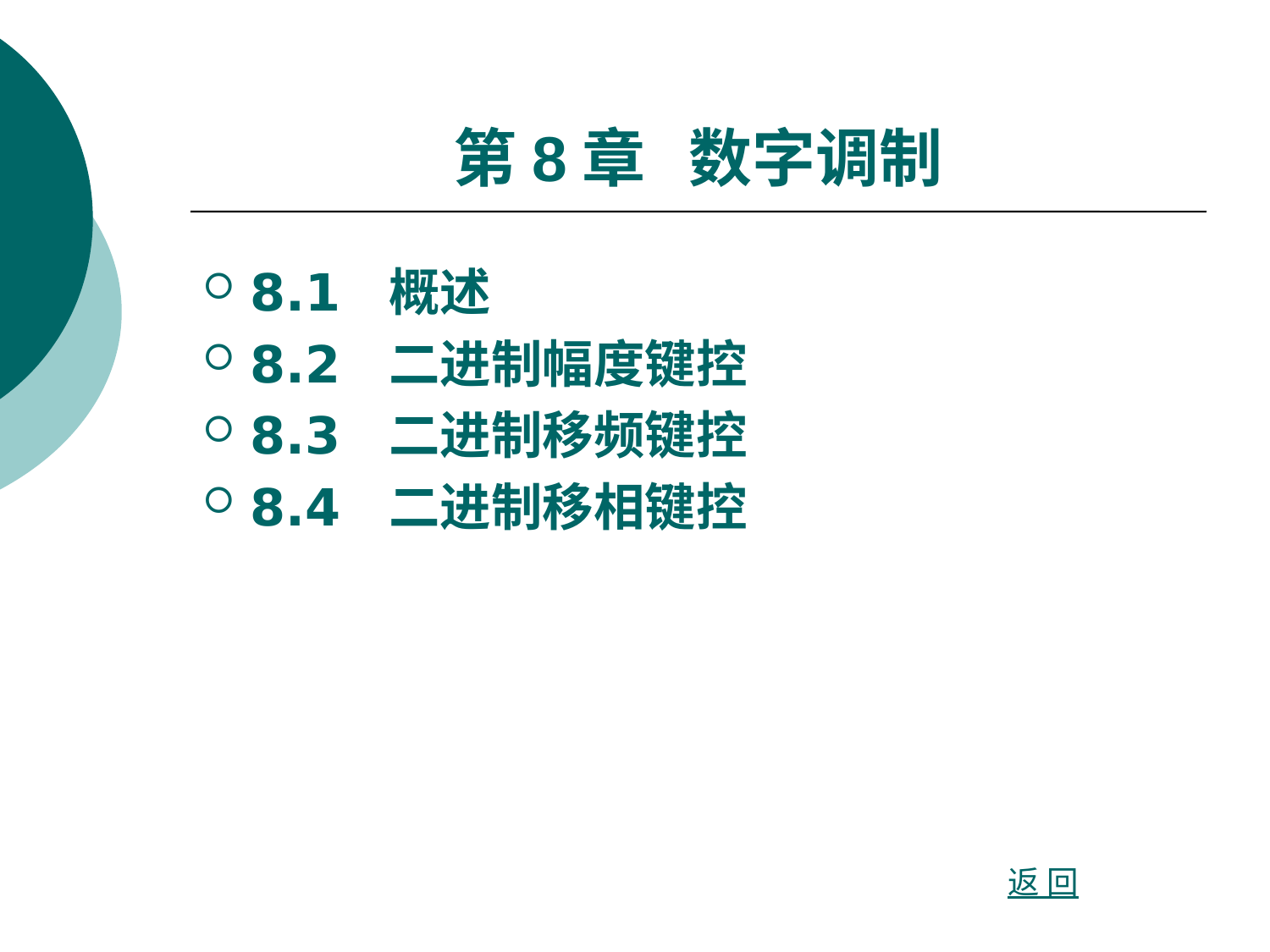

# 第8章   数字调制
8.1  概述
8.2  二进制幅度键控
8.3  二进制移频键控
8.4  二进制移相键控

返 回